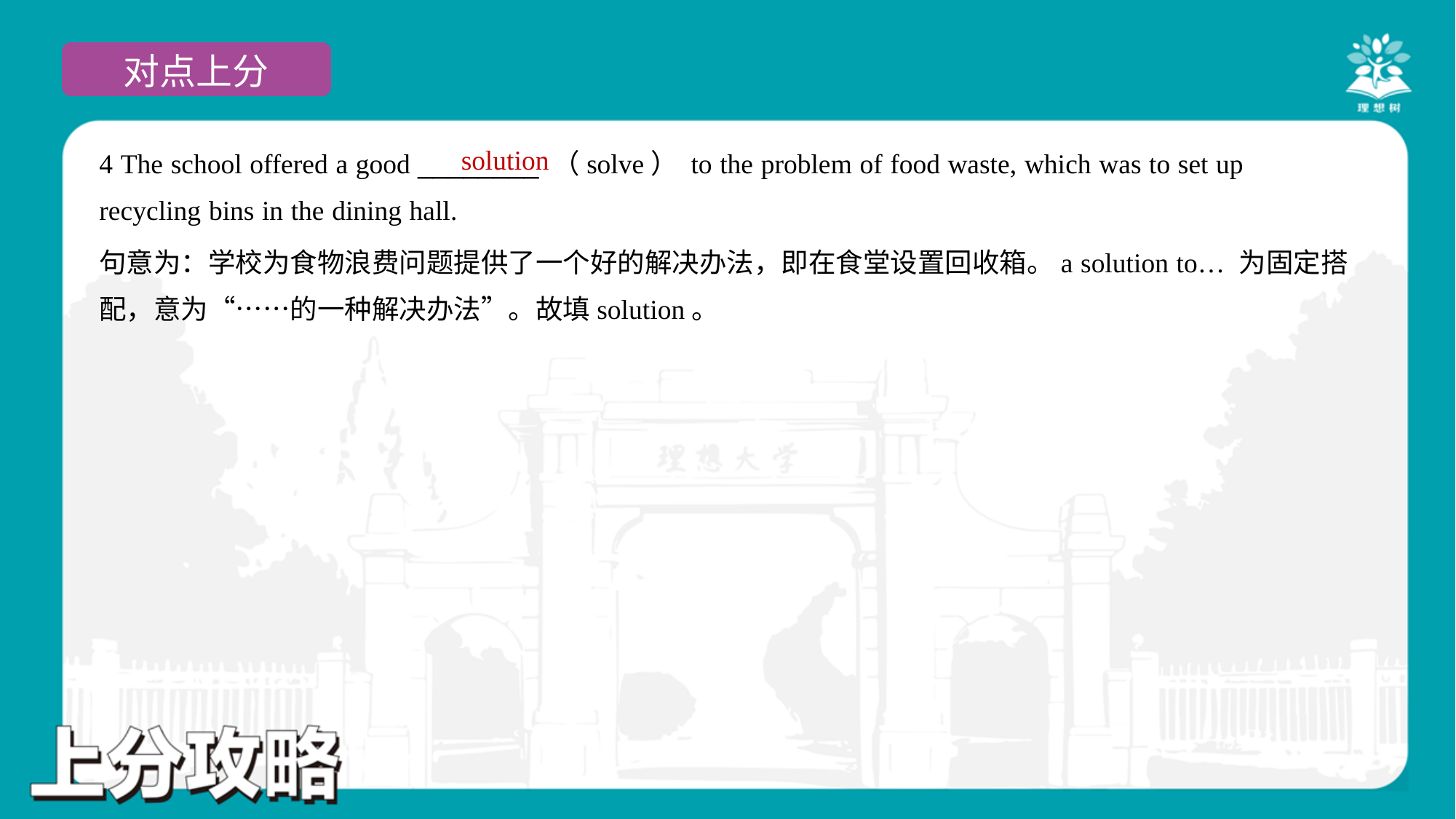

solution
4 The school offered a good ________ （solve） to the problem of food waste, which was to set up
recycling bins in the dining hall.
句意为：学校为食物浪费问题提供了一个好的解决办法，即在食堂设置回收箱。a solution to… 为固定搭
配，意为“……的一种解决办法”。故填solution。